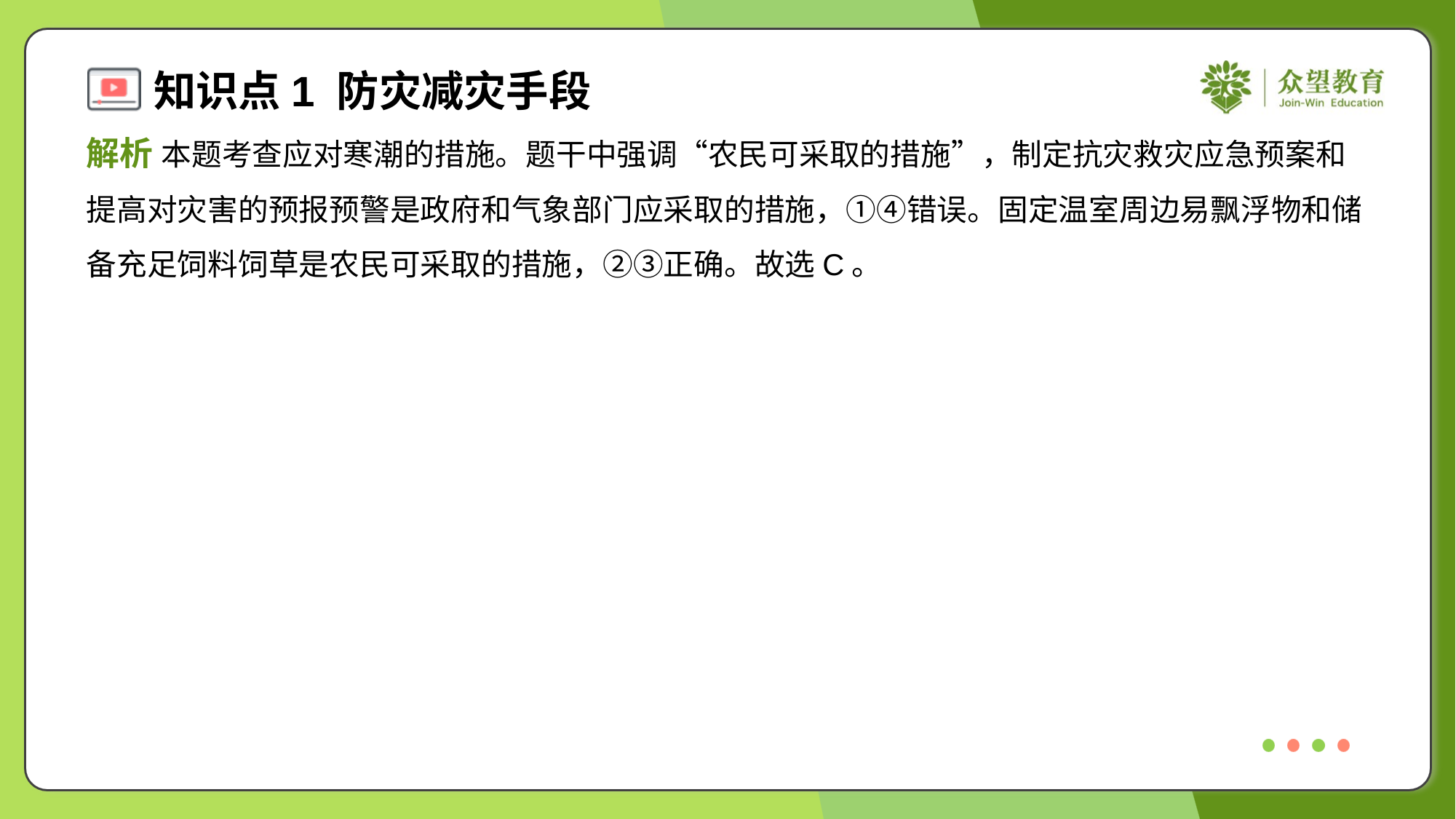

解析 本题考查应对寒潮的措施。题干中强调“农民可采取的措施”，制定抗灾救灾应急预案和
提高对灾害的预报预警是政府和气象部门应采取的措施，①④错误。固定温室周边易飘浮物和储
备充足饲料饲草是农民可采取的措施，②③正确。故选C。